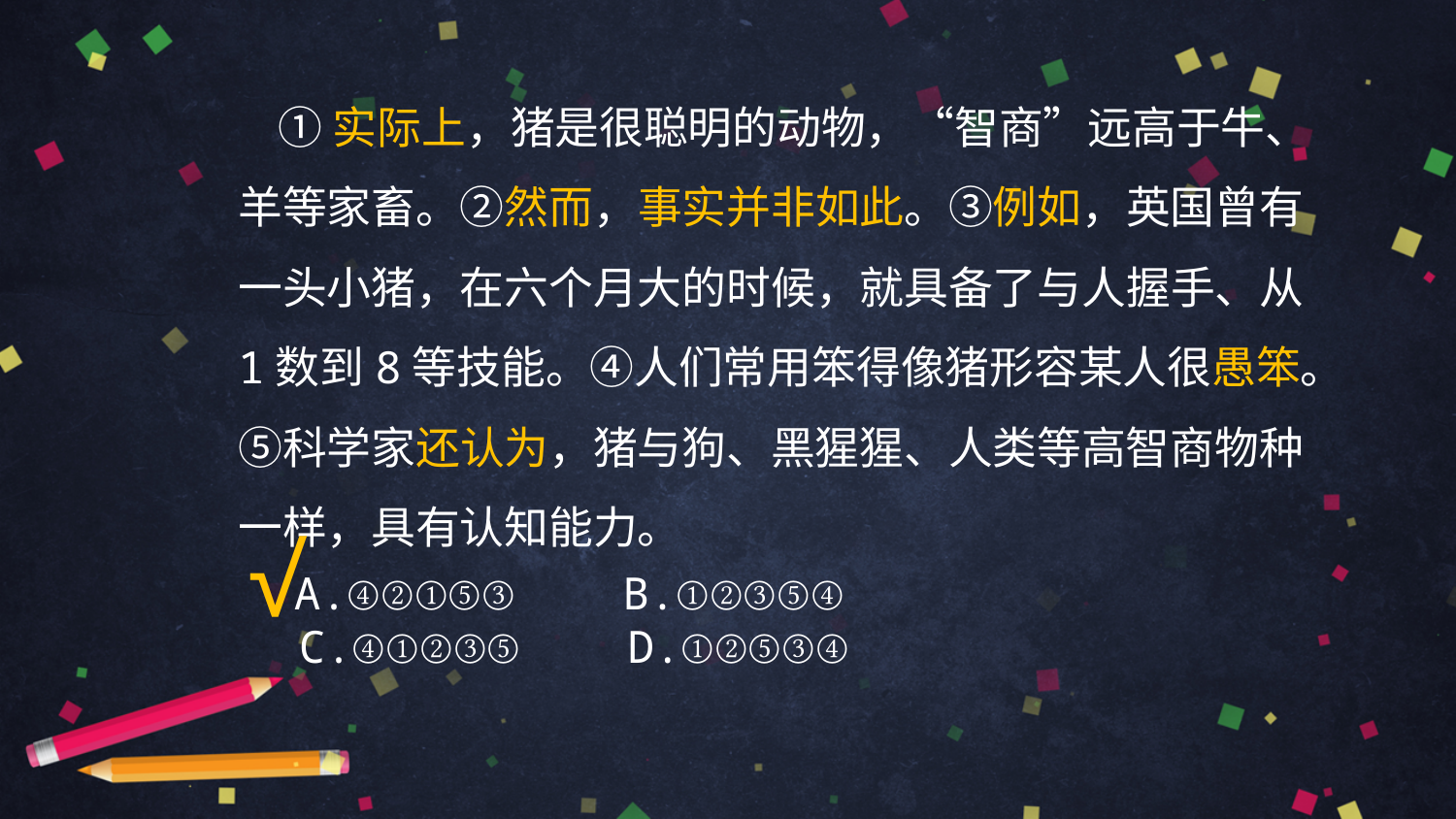

①实际上，猪是很聪明的动物，“智商”远高于牛、羊等家畜。②然而，事实并非如此。③例如，英国曾有一头小猪，在六个月大的时候，就具备了与人握手、从1数到8等技能。④人们常用笨得像猪形容某人很愚笨。⑤科学家还认为，猪与狗、黑猩猩、人类等高智商物种一样，具有认知能力。
√
 A.④②①⑤③    B.①②③⑤④
 C.④①②③⑤    D.①②⑤③④